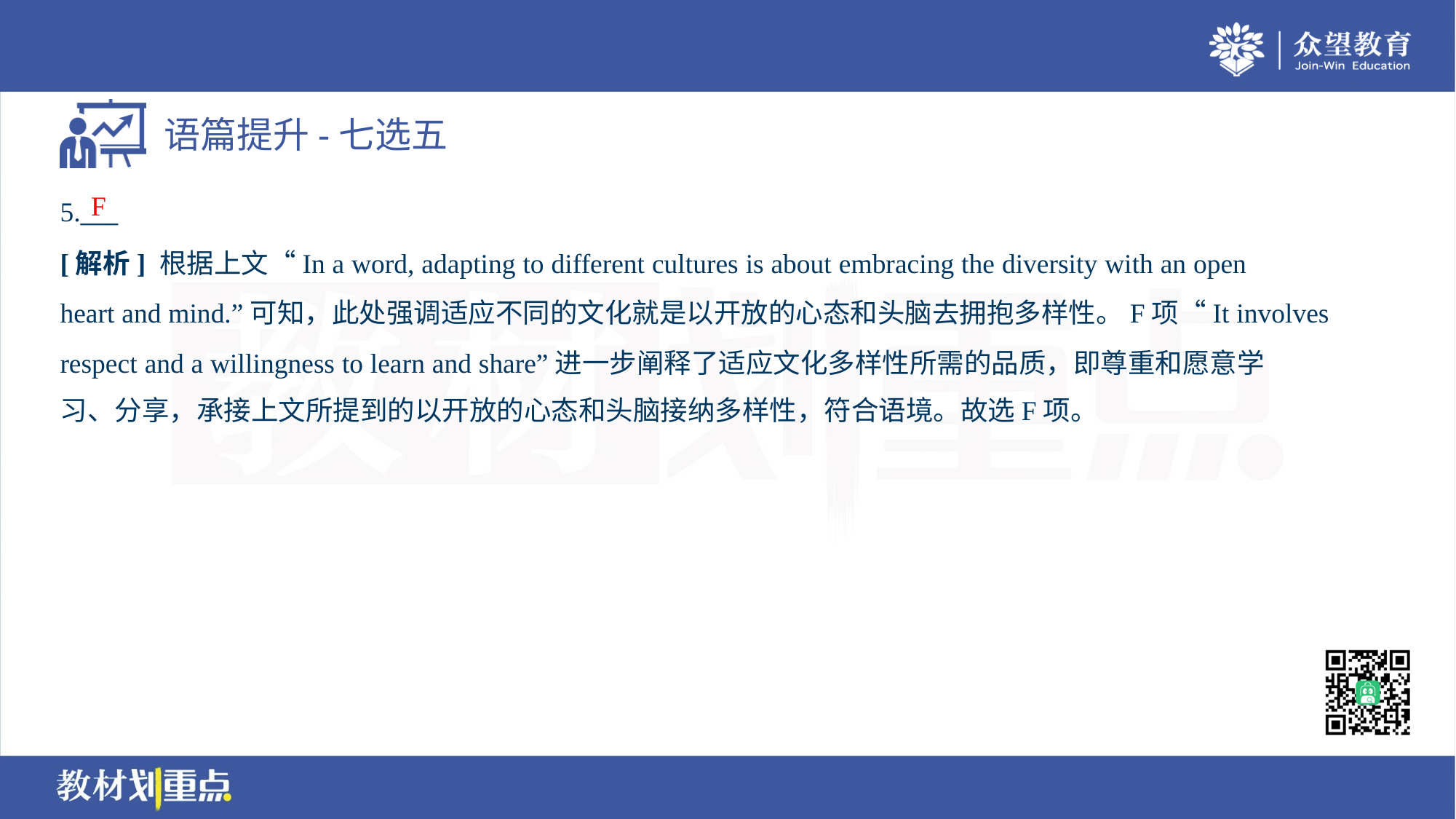

F
5.___
[解析] 根据上文“In a word, adapting to different cultures is about embracing the diversity with an open
heart and mind.”可知，此处强调适应不同的文化就是以开放的心态和头脑去拥抱多样性。F项“It involves
respect and a willingness to learn and share”进一步阐释了适应文化多样性所需的品质，即尊重和愿意学
习、分享，承接上文所提到的以开放的心态和头脑接纳多样性，符合语境。故选F项。